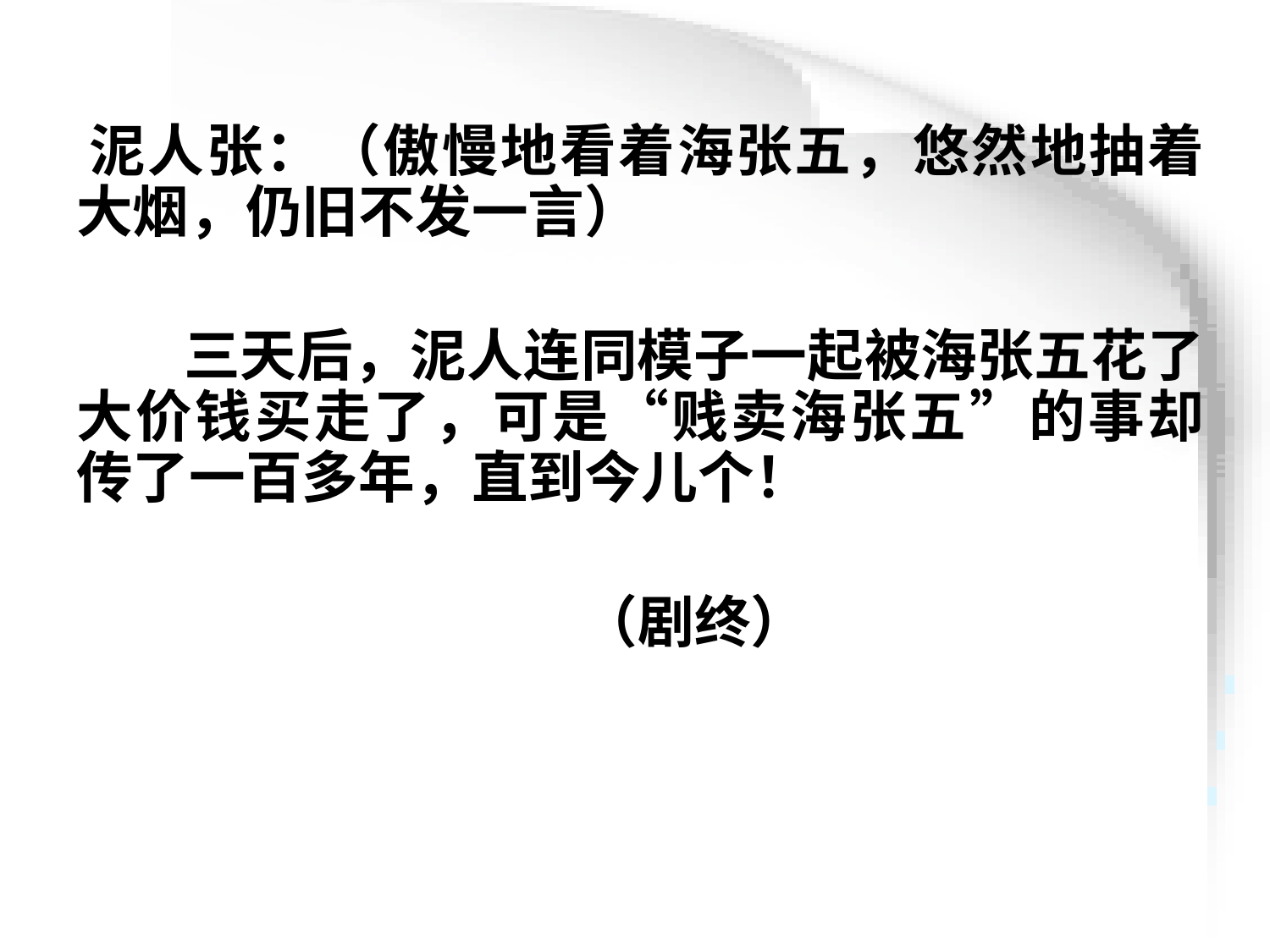

泥人张：（傲慢地看着海张五，悠然地抽着大烟，仍旧不发一言）

            三天后，泥人连同模子一起被海张五花了大价钱买走了，可是“贱卖海张五”的事却传了一百多年，直到今儿个！

                                           （剧终）